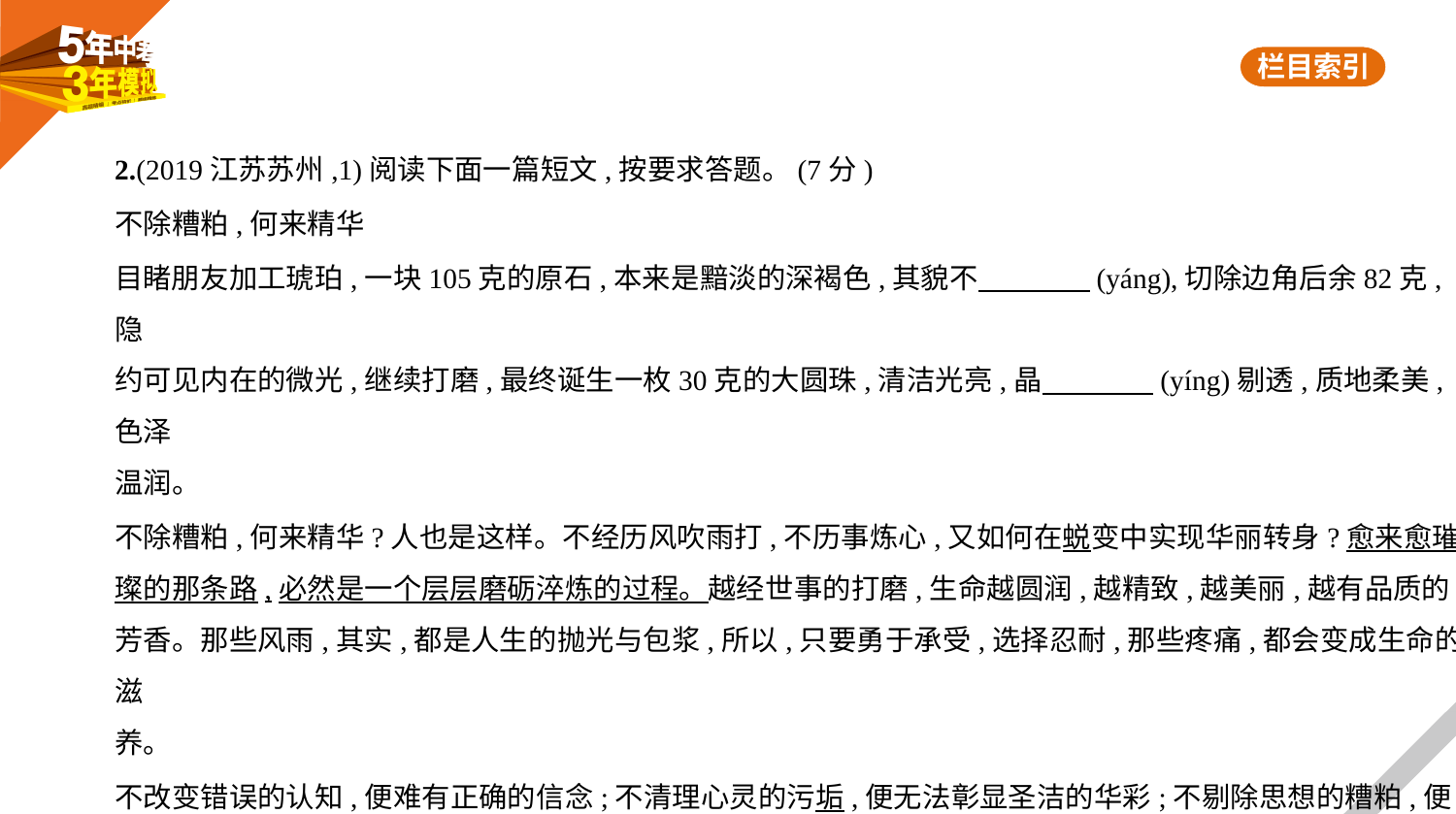

2.(2019江苏苏州,1)阅读下面一篇短文,按要求答题。(7分)
不除糟粕,何来精华
目睹朋友加工琥珀,一块105克的原石,本来是黯淡的深褐色,其貌不　　　    (yáng),切除边角后余82克,隐
约可见内在的微光,继续打磨,最终诞生一枚30克的大圆珠,清洁光亮,晶　　　    (yíng)剔透,质地柔美,色泽
温润。
不除糟粕,何来精华?人也是这样。不经历风吹雨打,不历事炼心,又如何在蜕变中实现华丽转身?愈来愈璀
璨的那条路,必然是一个层层磨砺淬炼的过程。越经世事的打磨,生命越圆润,越精致,越美丽,越有品质的
芳香。那些风雨,其实,都是人生的抛光与包浆,所以,只要勇于承受,选择忍耐,那些疼痛,都会变成生命的滋
养。
不改变错误的认知,便难有正确的信念;不清理心灵的污垢,便无法彰显圣洁的华彩;不剔除思想的糟粕,便